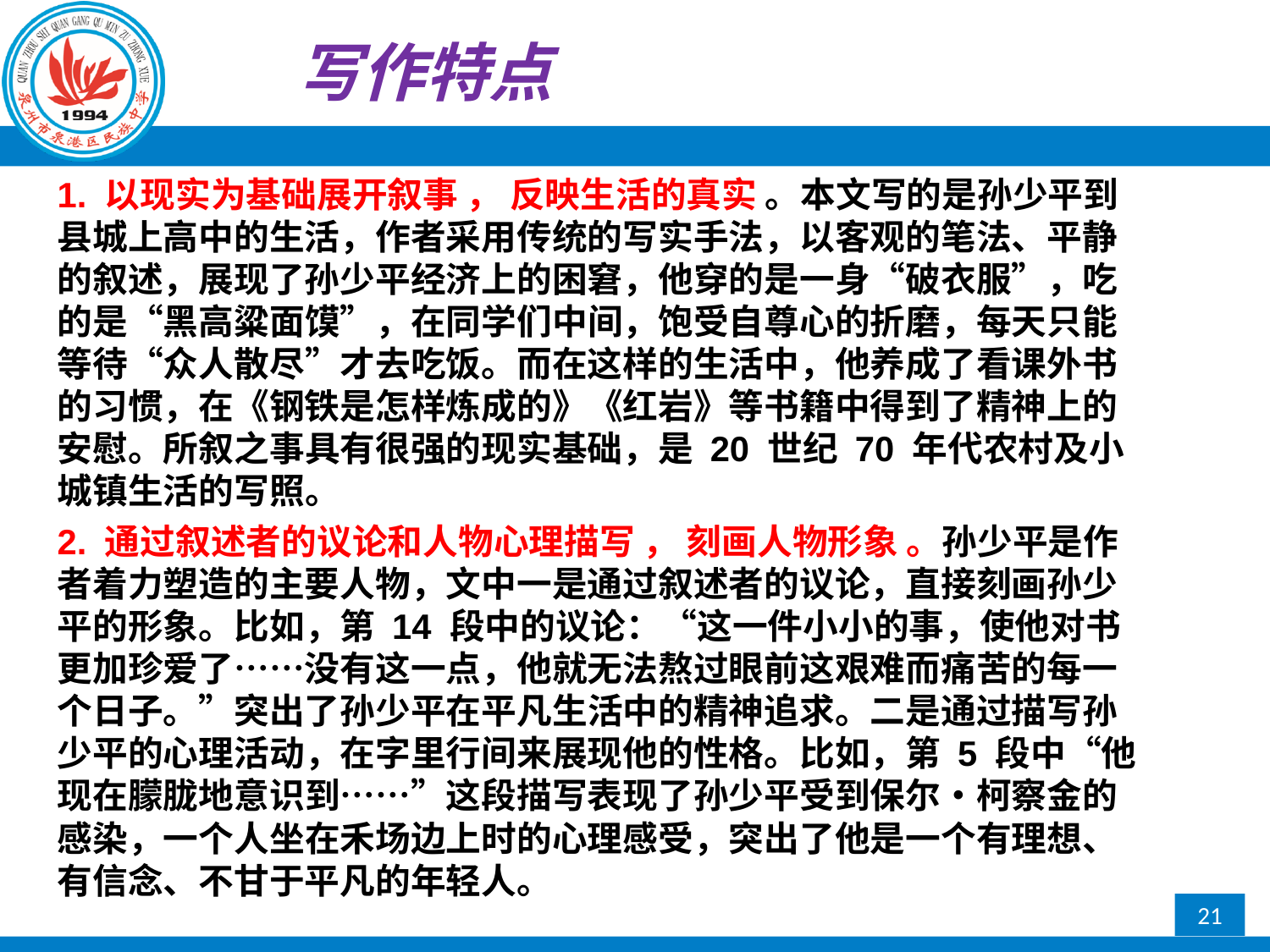

写作特点
1. 以现实为基础展开叙事 ， 反映生活的真实 。本文写的是孙少平到县城上高中的生活，作者采用传统的写实手法，以客观的笔法、平静的叙述，展现了孙少平经济上的困窘，他穿的是一身“破衣服”，吃的是“黑高粱面馍”，在同学们中间，饱受自尊心的折磨，每天只能等待“众人散尽”才去吃饭。而在这样的生活中，他养成了看课外书的习惯，在《钢铁是怎样炼成的》《红岩》等书籍中得到了精神上的安慰。所叙之事具有很强的现实基础，是 20 世纪 70 年代农村及小城镇生活的写照。
2. 通过叙述者的议论和人物心理描写 ， 刻画人物形象 。孙少平是作者着力塑造的主要人物，文中一是通过叙述者的议论，直接刻画孙少平的形象。比如，第 14 段中的议论：“这一件小小的事，使他对书更加珍爱了……没有这一点，他就无法熬过眼前这艰难而痛苦的每一个日子。”突出了孙少平在平凡生活中的精神追求。二是通过描写孙少平的心理活动，在字里行间来展现他的性格。比如，第 5 段中“他现在朦胧地意识到……”这段描写表现了孙少平受到保尔・柯察金的感染，一个人坐在禾场边上时的心理感受，突出了他是一个有理想、有信念、不甘于平凡的年轻人。